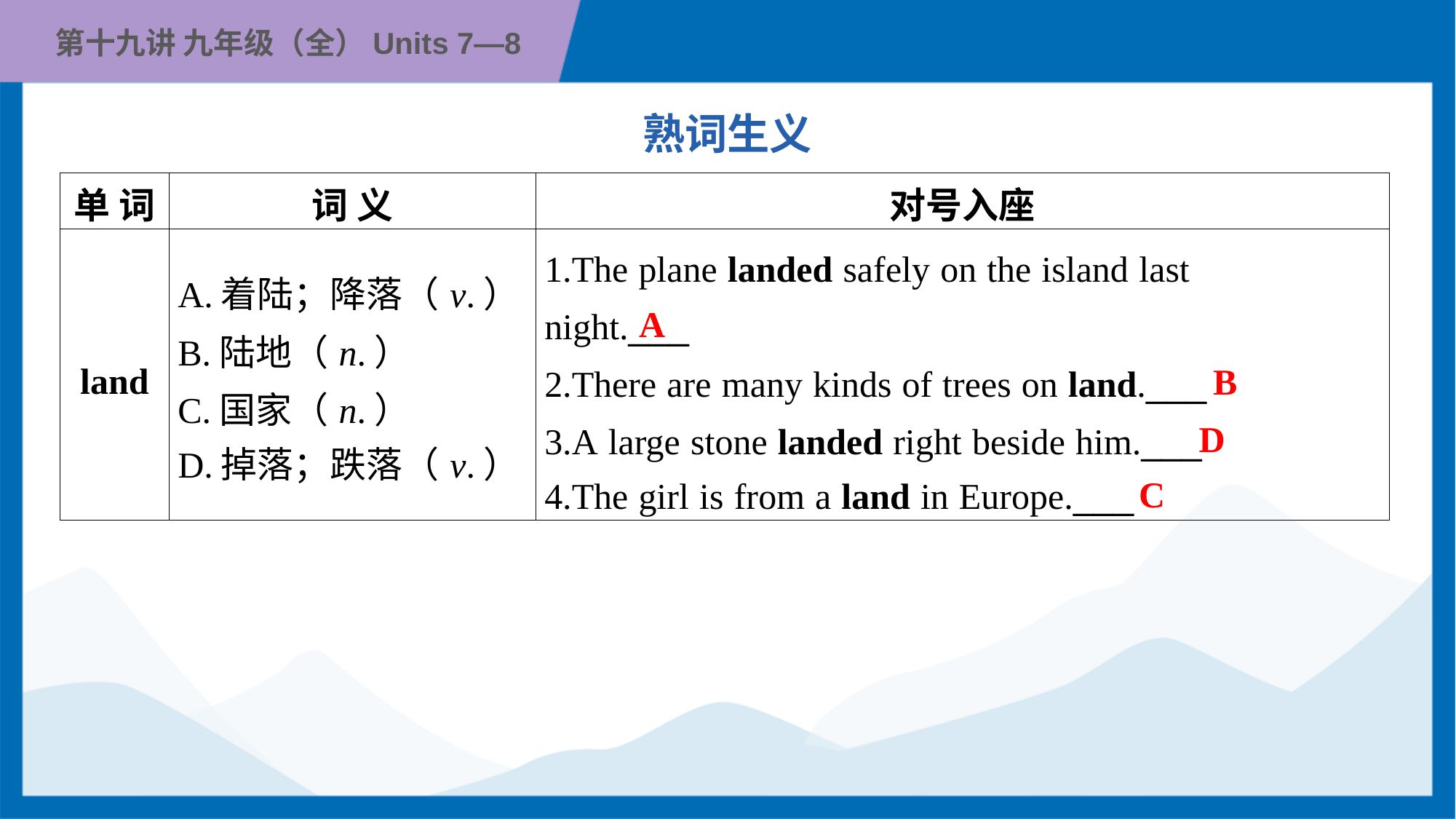

熟词生义
| 单 词 | 词 义 | 对号入座 |
| --- | --- | --- |
| land | A.着陆；降落（v.） B.陆地（n.） C.国家（n.） D.掉落；跌落（v.） | 1.The plane landed safely on the island last night.\_\_\_ 2.There are many kinds of trees on land.\_\_\_ 3.A large stone landed right beside him.\_\_\_ 4.The girl is from a land in Europe.\_\_\_ |
A
B
D
C